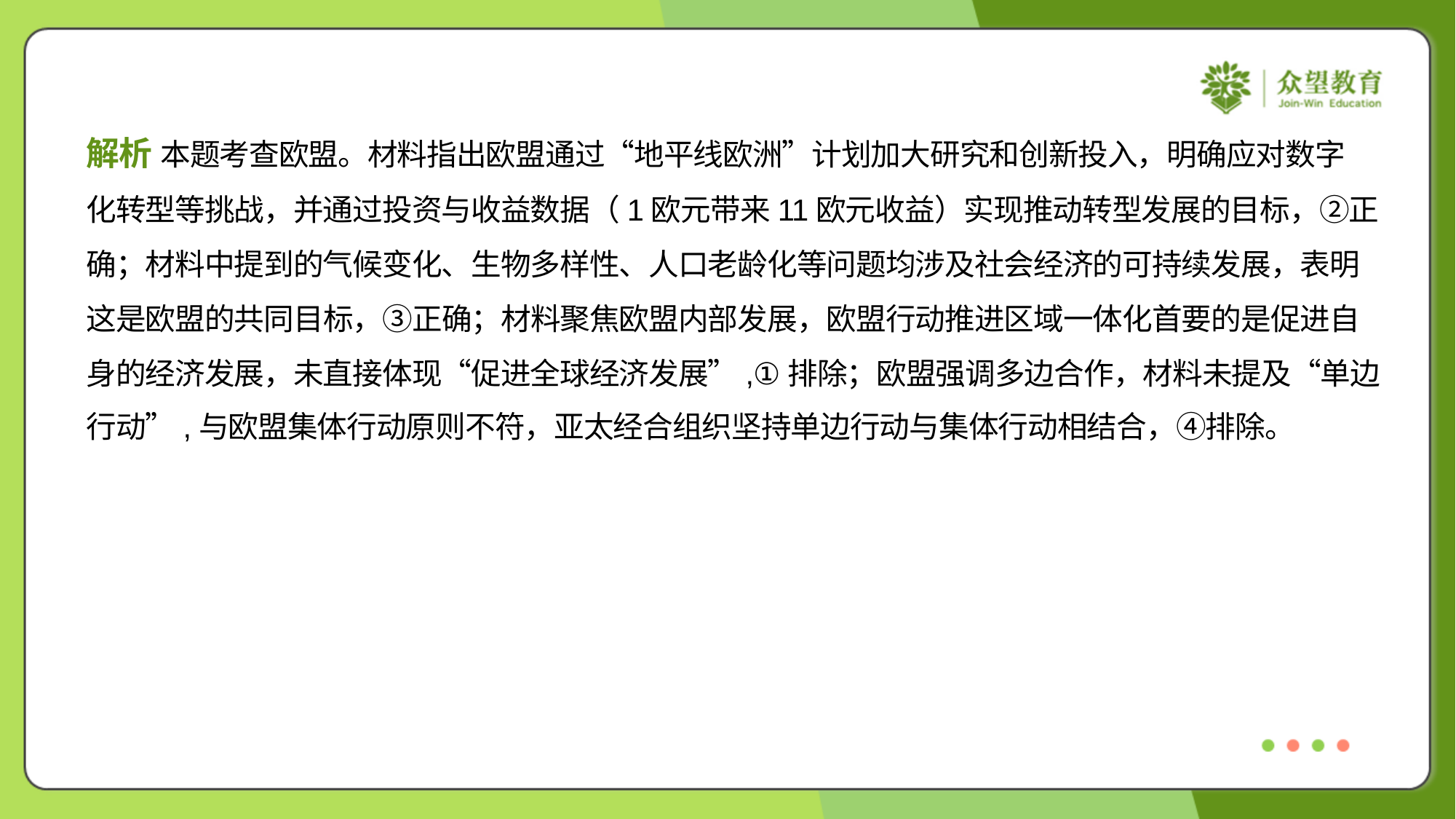

解析 本题考查欧盟。材料指出欧盟通过“地平线欧洲”计划加大研究和创新投入，明确应对数字
化转型等挑战，并通过投资与收益数据（1欧元带来11欧元收益）实现推动转型发展的目标，②正
确；材料中提到的气候变化、生物多样性、人口老龄化等问题均涉及社会经济的可持续发展，表明
这是欧盟的共同目标，③正确；材料聚焦欧盟内部发展，欧盟行动推进区域一体化首要的是促进自
身的经济发展，未直接体现“促进全球经济发展”,①排除；欧盟强调多边合作，材料未提及“单边
行动”,与欧盟集体行动原则不符，亚太经合组织坚持单边行动与集体行动相结合，④排除。